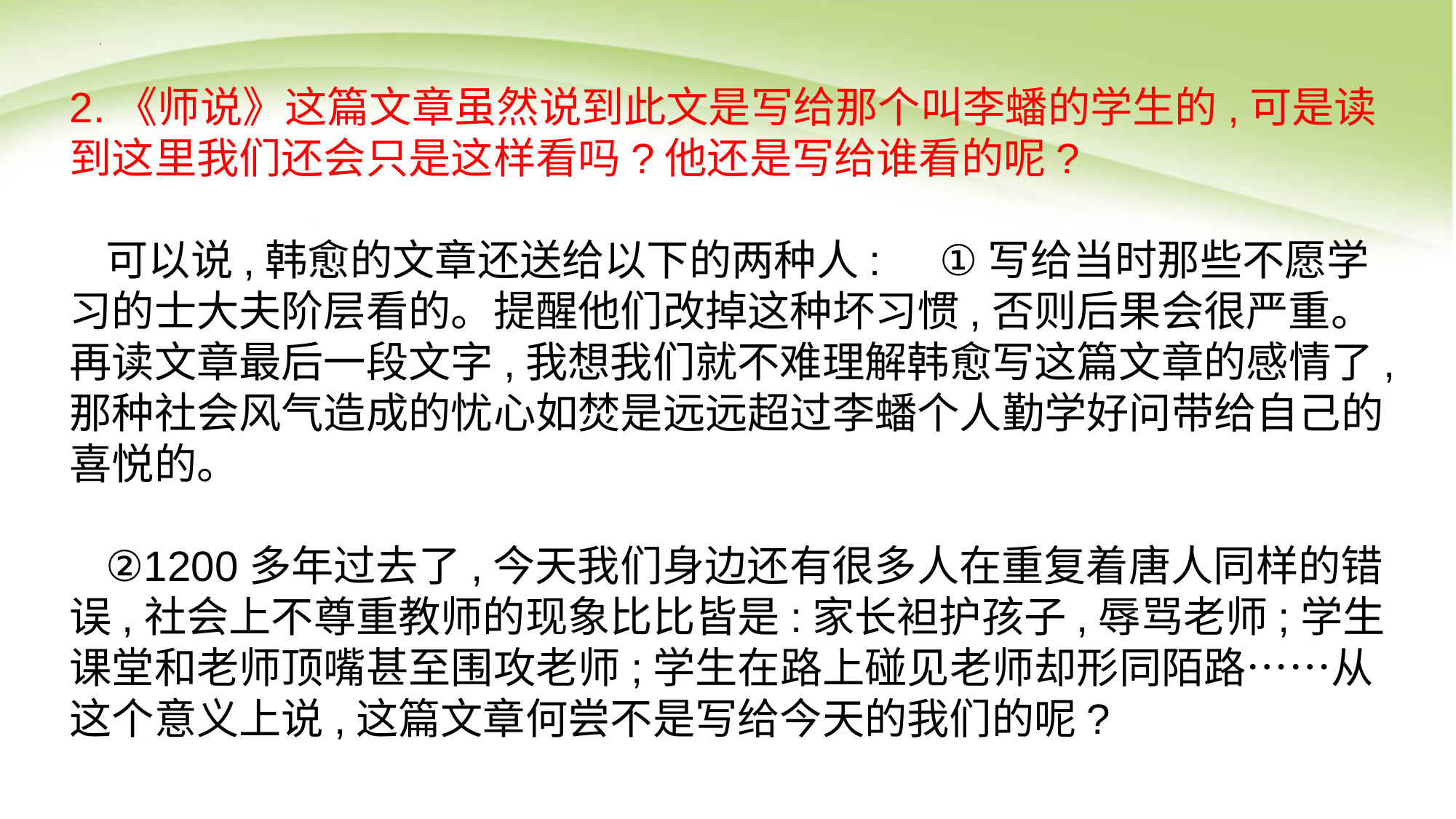

2.《师说》这篇文章虽然说到此文是写给那个叫李蟠的学生的,可是读到这里我们还会只是这样看吗?他还是写给谁看的呢?

可以说,韩愈的文章还送给以下的两种人:     ①写给当时那些不愿学习的士大夫阶层看的。提醒他们改掉这种坏习惯,否则后果会很严重。再读文章最后一段文字,我想我们就不难理解韩愈写这篇文章的感情了,那种社会风气造成的忧心如焚是远远超过李蟠个人勤学好问带给自己的喜悦的。

②1200多年过去了,今天我们身边还有很多人在重复着唐人同样的错误,社会上不尊重教师的现象比比皆是:家长袒护孩子,辱骂老师;学生课堂和老师顶嘴甚至围攻老师;学生在路上碰见老师却形同陌路……从这个意义上说,这篇文章何尝不是写给今天的我们的呢?